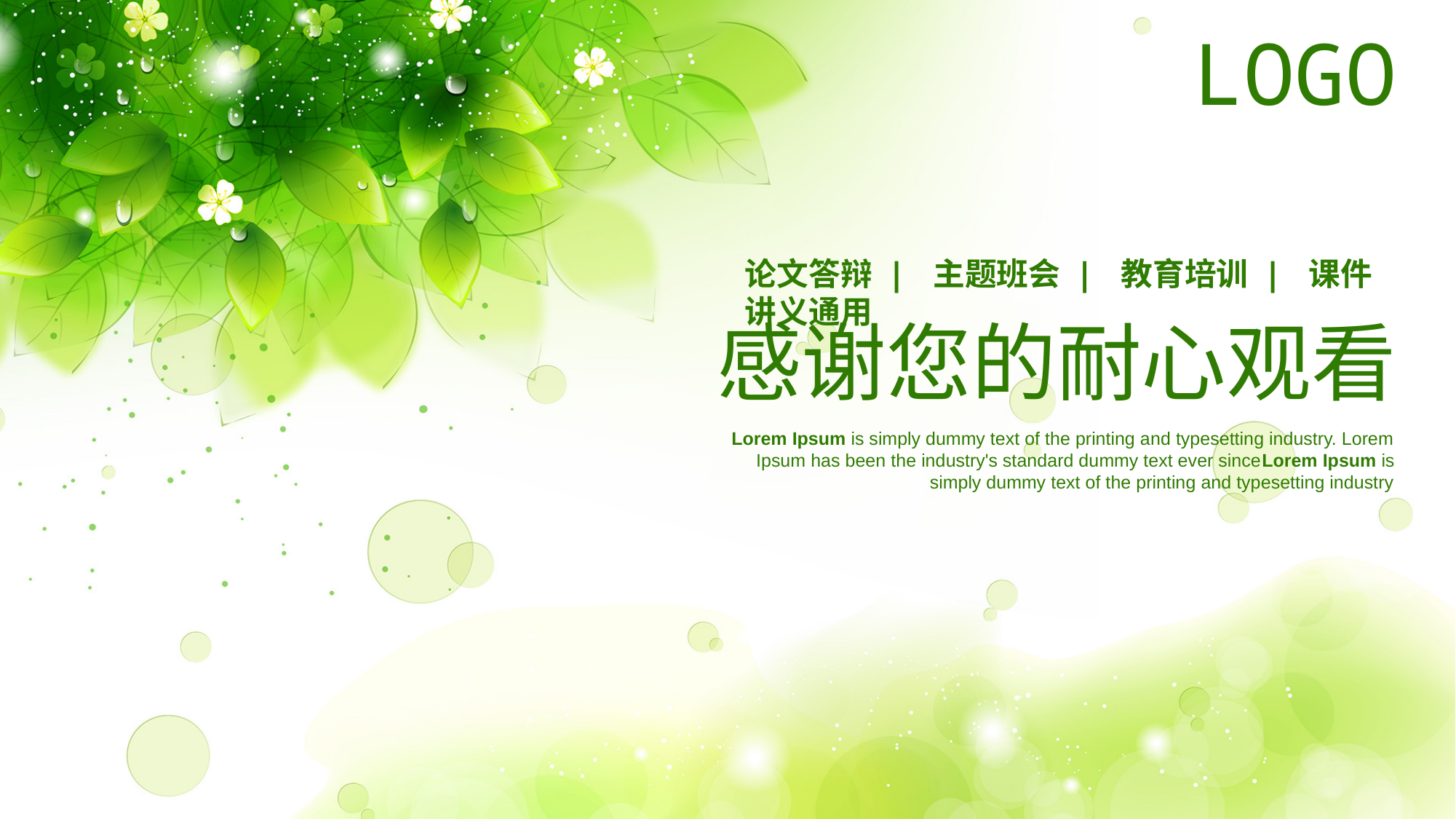

LOGO
论文答辩 | 主题班会 | 教育培训 | 课件讲义通用
感谢您的耐心观看
Lorem Ipsum is simply dummy text of the printing and typesetting industry. Lorem Ipsum has been the industry's standard dummy text ever sinceLorem Ipsum is simply dummy text of the printing and typesetting industry